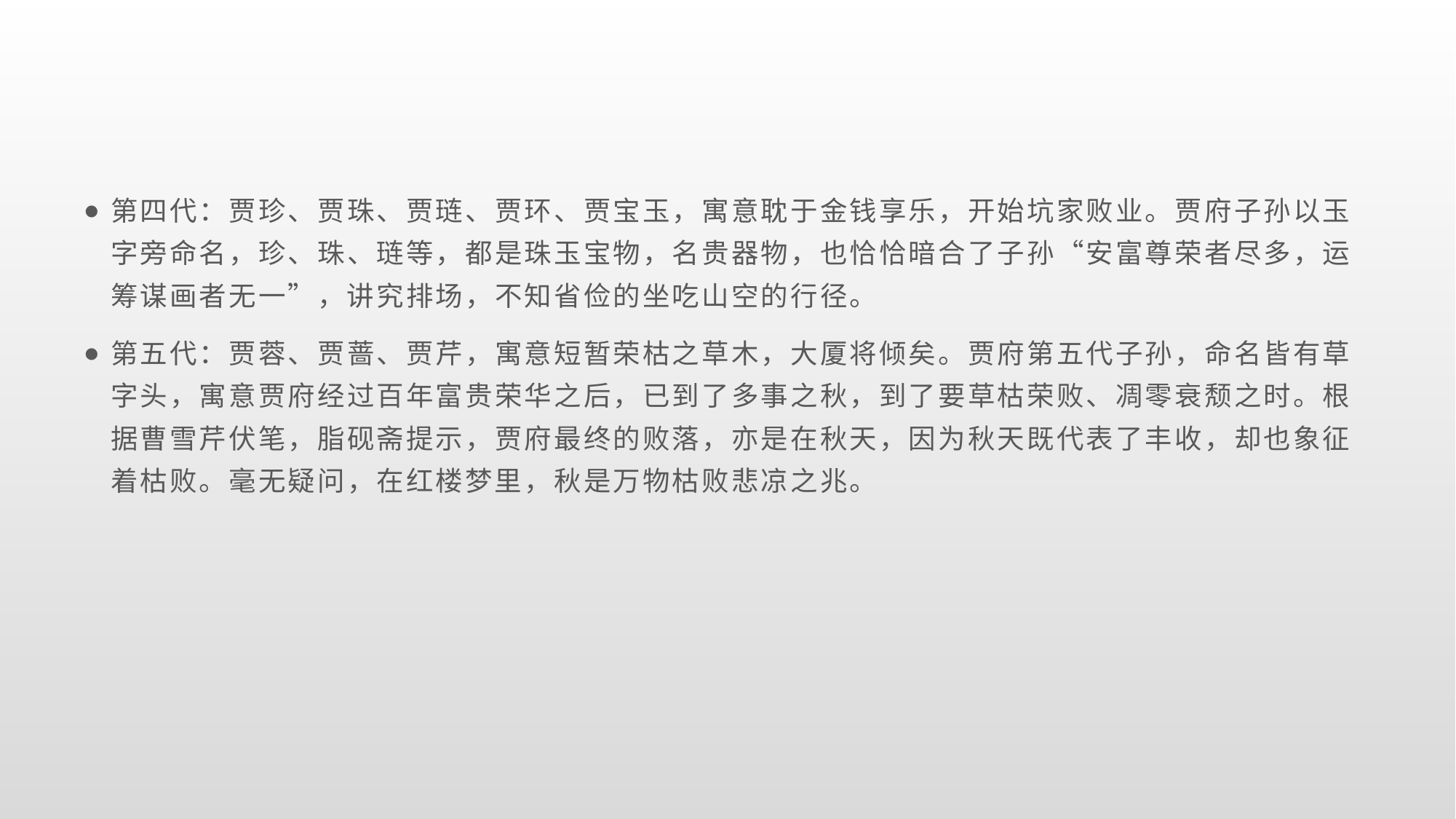

#
第四代：贾珍、贾珠、贾琏、贾环、贾宝玉，寓意耽于金钱享乐，开始坑家败业。贾府子孙以玉字旁命名，珍、珠、琏等，都是珠玉宝物，名贵器物，也恰恰暗合了子孙“安富尊荣者尽多，运筹谋画者无一”，讲究排场，不知省俭的坐吃山空的行径。
第五代：贾蓉、贾蔷、贾芹，寓意短暂荣枯之草木，大厦将倾矣。贾府第五代子孙，命名皆有草字头，寓意贾府经过百年富贵荣华之后，已到了多事之秋，到了要草枯荣败、凋零衰颓之时。根据曹雪芹伏笔，脂砚斋提示，贾府最终的败落，亦是在秋天，因为秋天既代表了丰收，却也象征着枯败。毫无疑问，在红楼梦里，秋是万物枯败悲凉之兆。